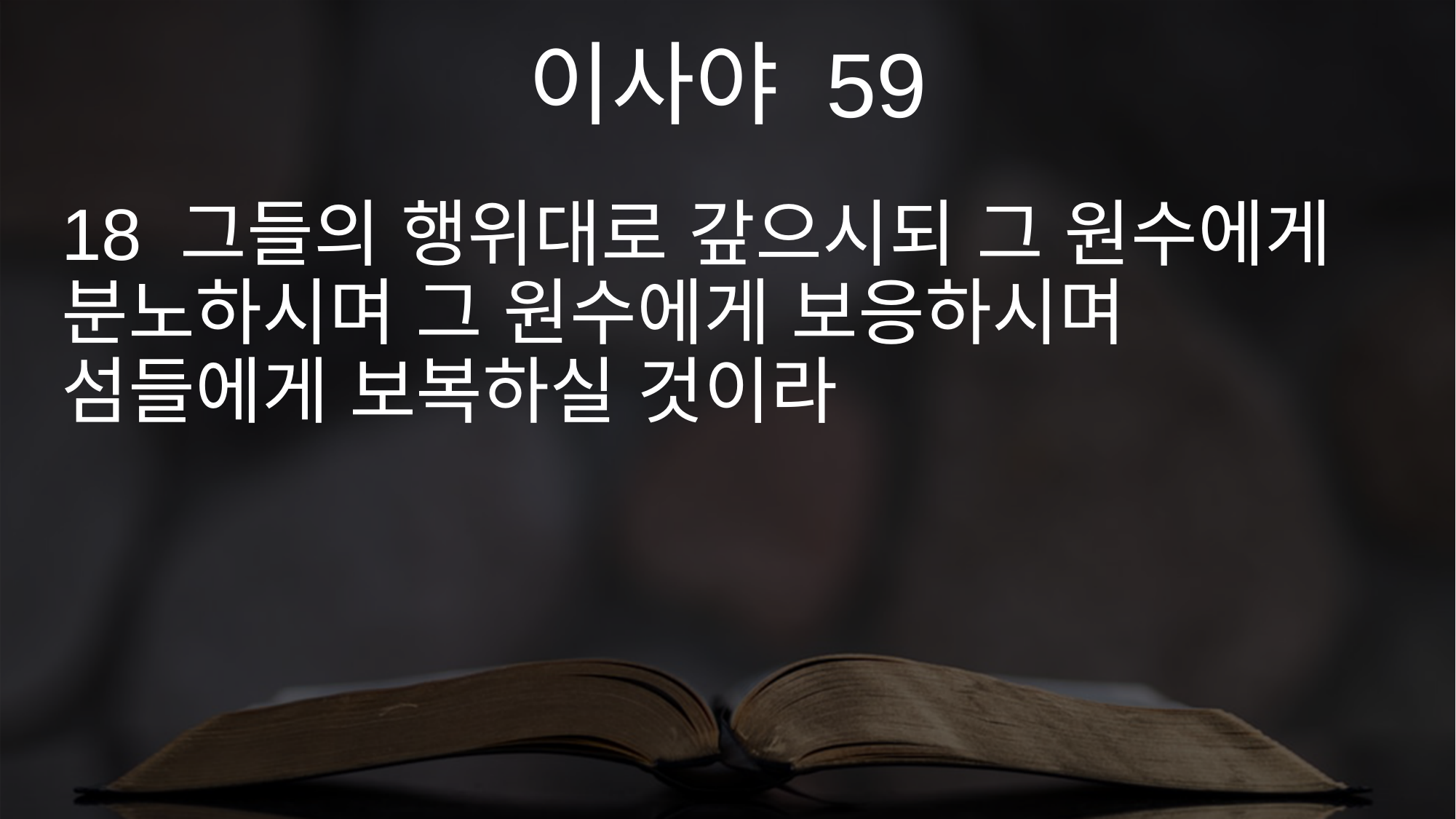

이사야 59
18 그들의 행위대로 갚으시되 그 원수에게 분노하시며 그 원수에게 보응하시며 섬들에게 보복하실 것이라